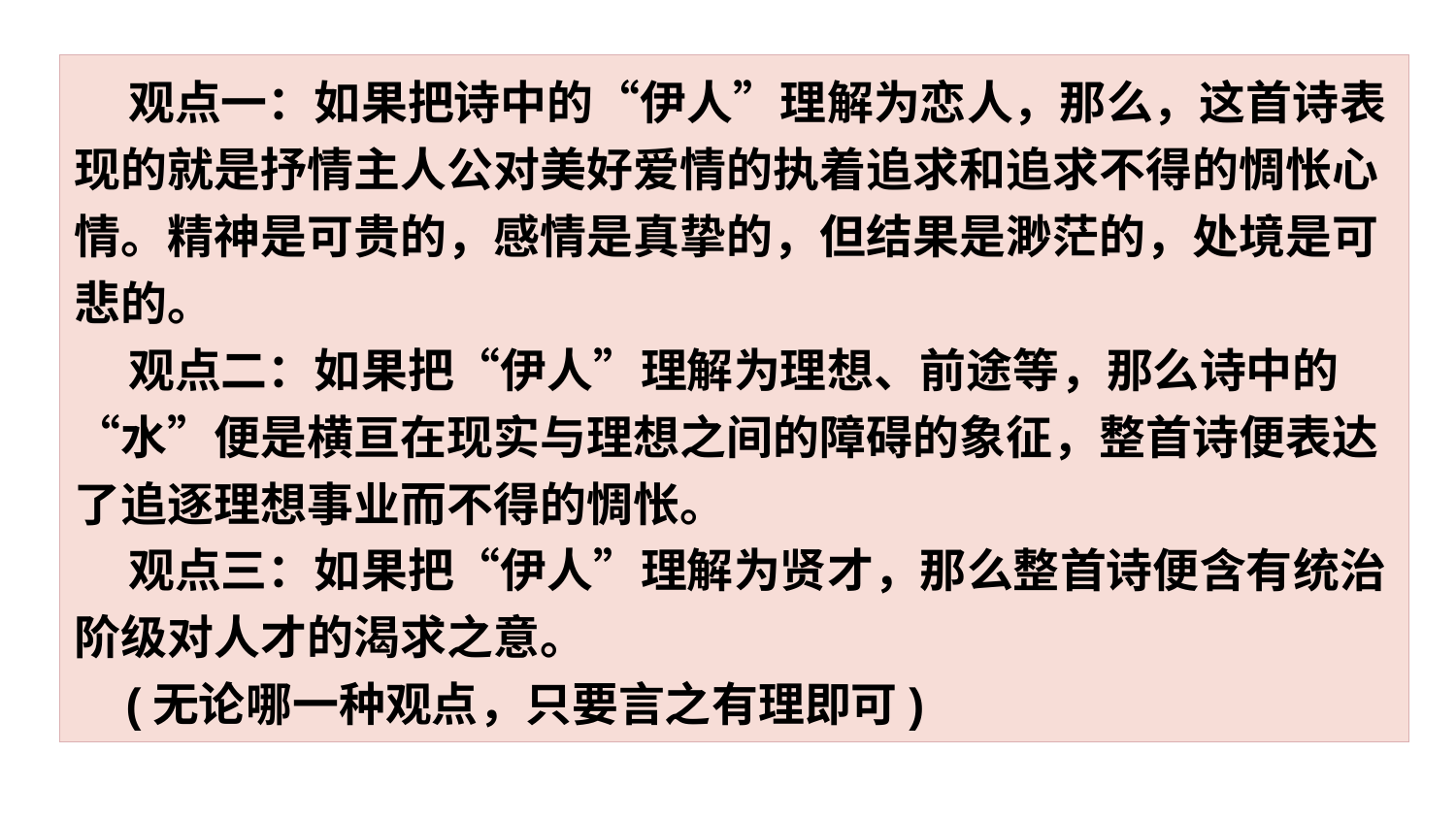

观点一：如果把诗中的“伊人”理解为恋人，那么，这首诗表现的就是抒情主人公对美好爱情的执着追求和追求不得的惆怅心情。精神是可贵的，感情是真挚的，但结果是渺茫的，处境是可悲的。
    观点二：如果把“伊人”理解为理想、前途等，那么诗中的“水”便是横亘在现实与理想之间的障碍的象征，整首诗便表达了追逐理想事业而不得的惆怅。
    观点三：如果把“伊人”理解为贤才，那么整首诗便含有统治阶级对人才的渴求之意。
    (无论哪一种观点，只要言之有理即可)